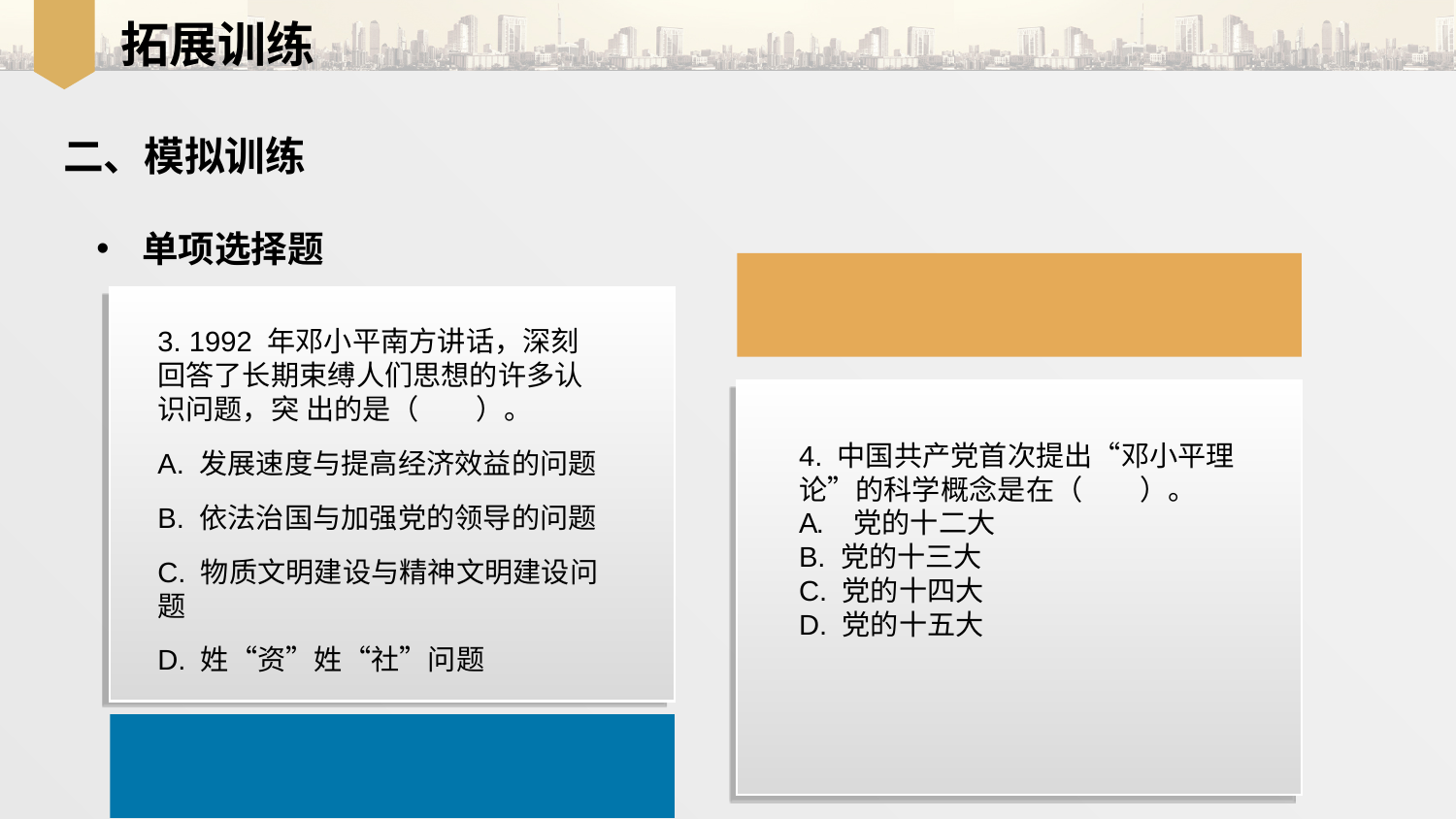

拓展训练
二、模拟训练
单项选择题

3. 1992 年邓小平南方讲话，深刻回答了长期束缚人们思想的许多认识问题，突 出的是（　　）。
A. 发展速度与提高经济效益的问题
B. 依法治国与加强党的领导的问题
C. 物质文明建设与精神文明建设问题
D. 姓“资”姓“社”问题

4. 中国共产党首次提出“邓小平理论”的科学概念是在（　　）。
党的十二大
B. 党的十三大
C. 党的十四大
D. 党的十五大